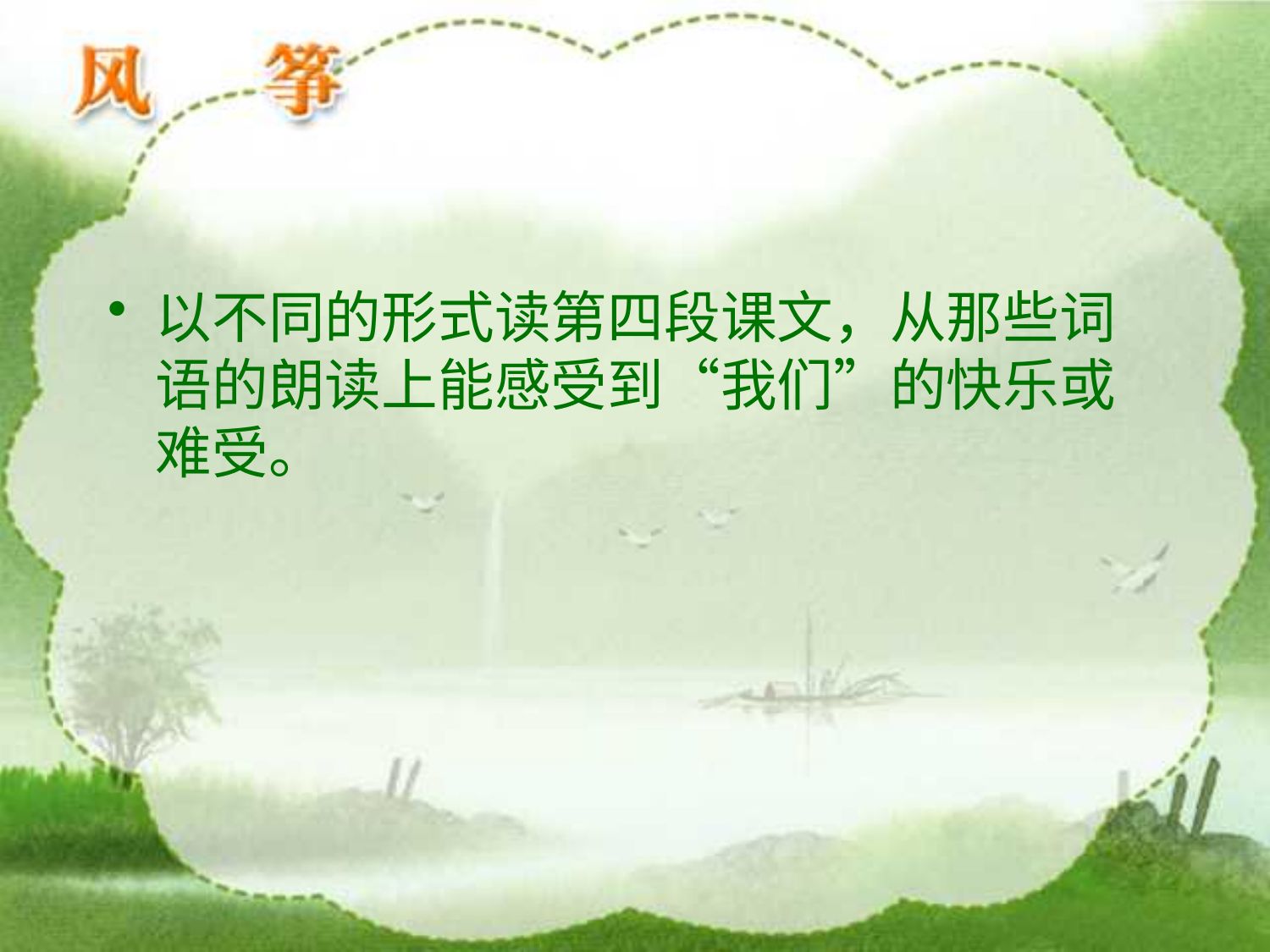

#
以不同的形式读第四段课文，从那些词语的朗读上能感受到“我们”的快乐或难受。